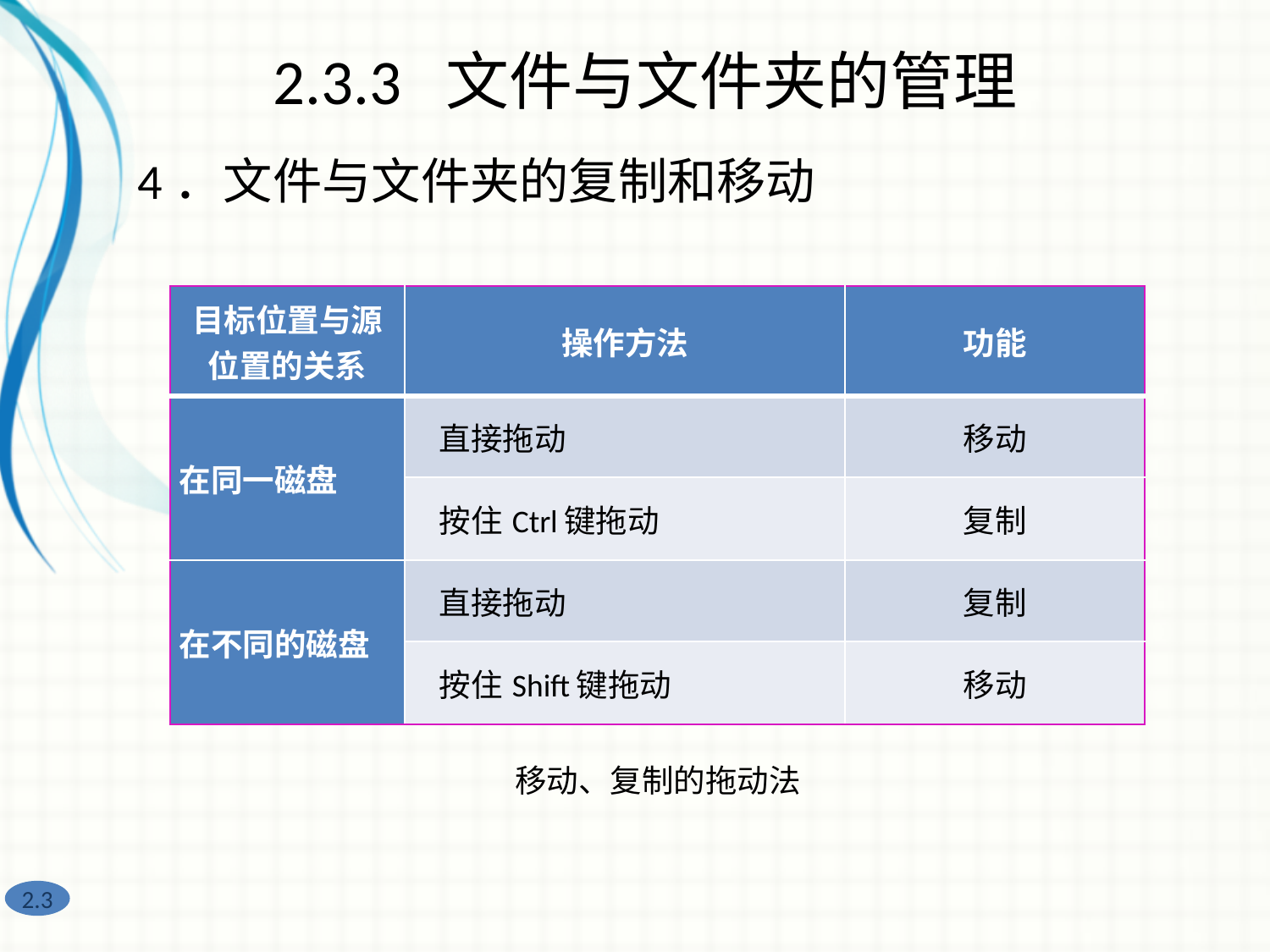

2.3.3  文件与文件夹的管理
4．文件与文件夹的复制和移动
| 目标位置与源位置的关系 | 操作方法 | 功能 |
| --- | --- | --- |
| 在同一磁盘 | 直接拖动 | 移动 |
|  | 按住Ctrl键拖动 | 复制 |
| 在不同的磁盘 | 直接拖动 | 复制 |
|  | 按住Shift键拖动 | 移动 |
移动、复制的拖动法